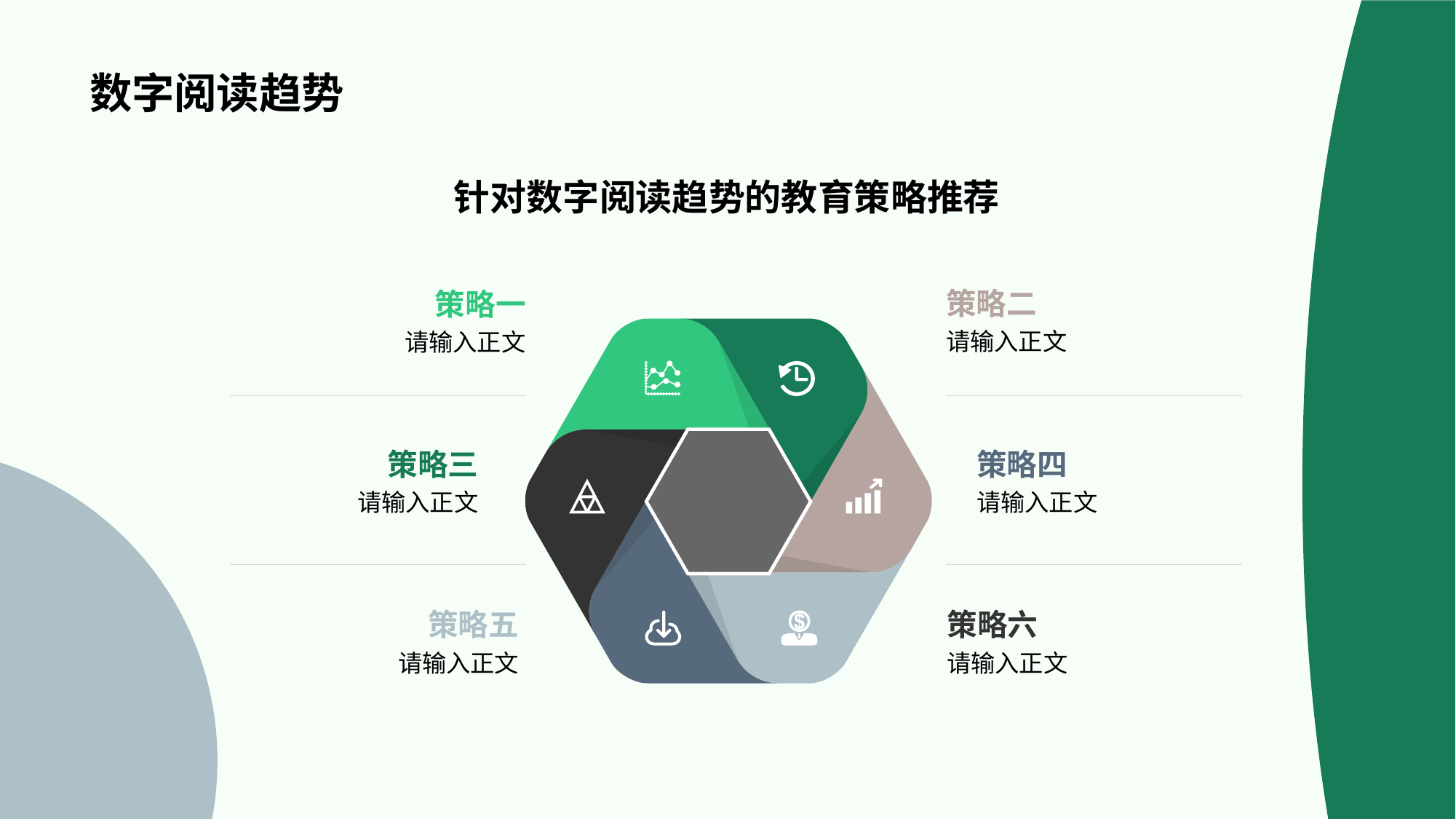

# 数字阅读趋势
针对数字阅读趋势的教育策略推荐
策略二
请输入正文
策略一
请输入正文

策略三
请输入正文
策略四
请输入正文
策略五
请输入正文
策略六
请输入正文